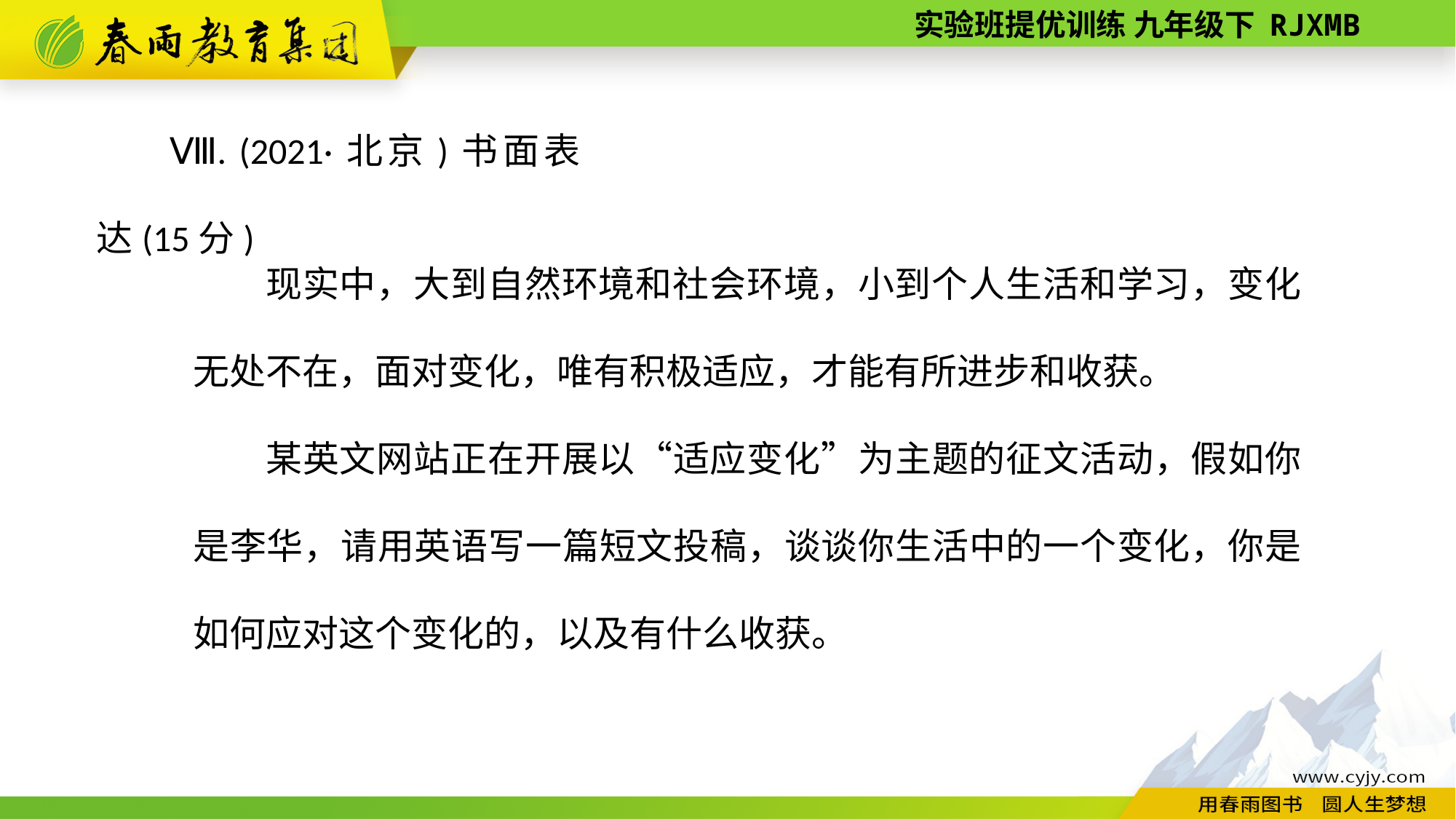

Ⅷ. (2021·北京)书面表达(15分)
现实中，大到自然环境和社会环境，小到个人生活和学习，变化无处不在，面对变化，唯有积极适应，才能有所进步和收获。
某英文网站正在开展以“适应变化”为主题的征文活动，假如你是李华，请用英语写一篇短文投稿，谈谈你生活中的一个变化，你是如何应对这个变化的，以及有什么收获。